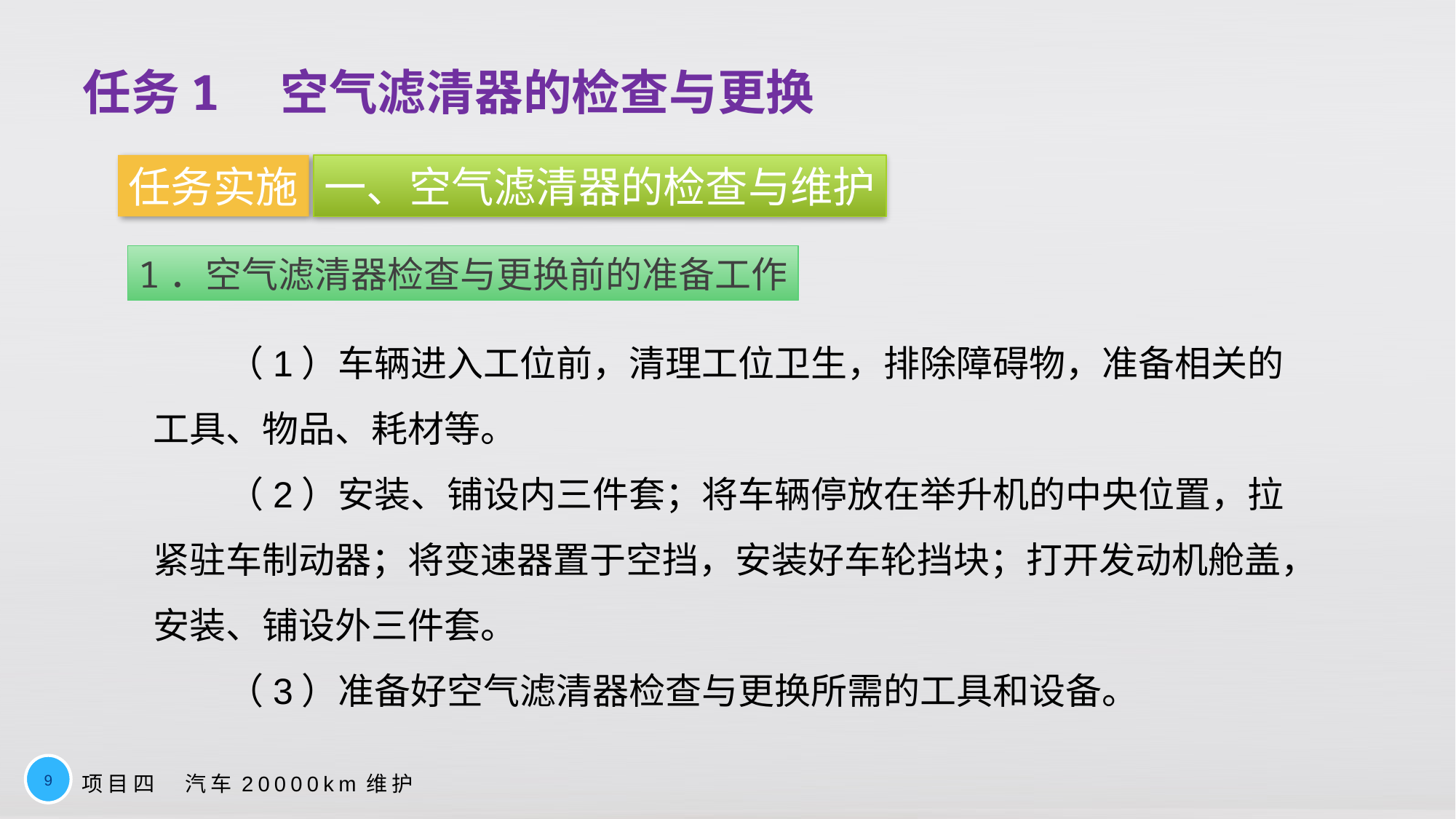

任务1　空气滤清器的检查与更换
任务实施
一、空气滤清器的检查与维护
1．空气滤清器检查与更换前的准备工作
（1）车辆进入工位前，清理工位卫生，排除障碍物，准备相关的工具、物品、耗材等。
（2）安装、铺设内三件套；将车辆停放在举升机的中央位置，拉紧驻车制动器；将变速器置于空挡，安装好车轮挡块；打开发动机舱盖，安装、铺设外三件套。
（3）准备好空气滤清器检查与更换所需的工具和设备。
9